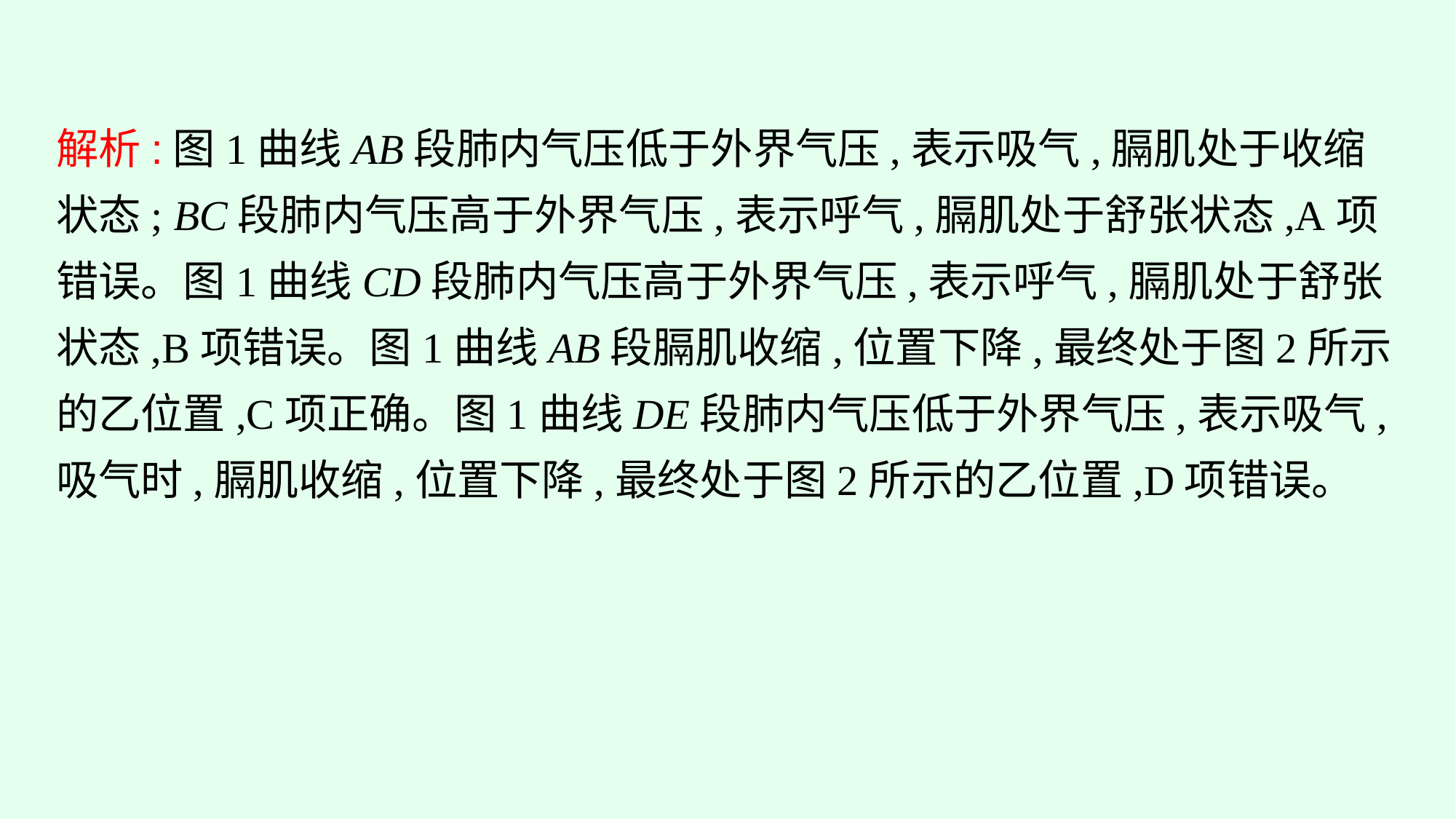

解析:图1曲线AB段肺内气压低于外界气压,表示吸气,膈肌处于收缩状态; BC段肺内气压高于外界气压,表示呼气,膈肌处于舒张状态,A项错误。图1曲线CD段肺内气压高于外界气压,表示呼气,膈肌处于舒张状态,B项错误。图1曲线AB段膈肌收缩,位置下降,最终处于图2所示的乙位置,C项正确。图1曲线DE段肺内气压低于外界气压,表示吸气,吸气时,膈肌收缩,位置下降,最终处于图2所示的乙位置,D项错误。